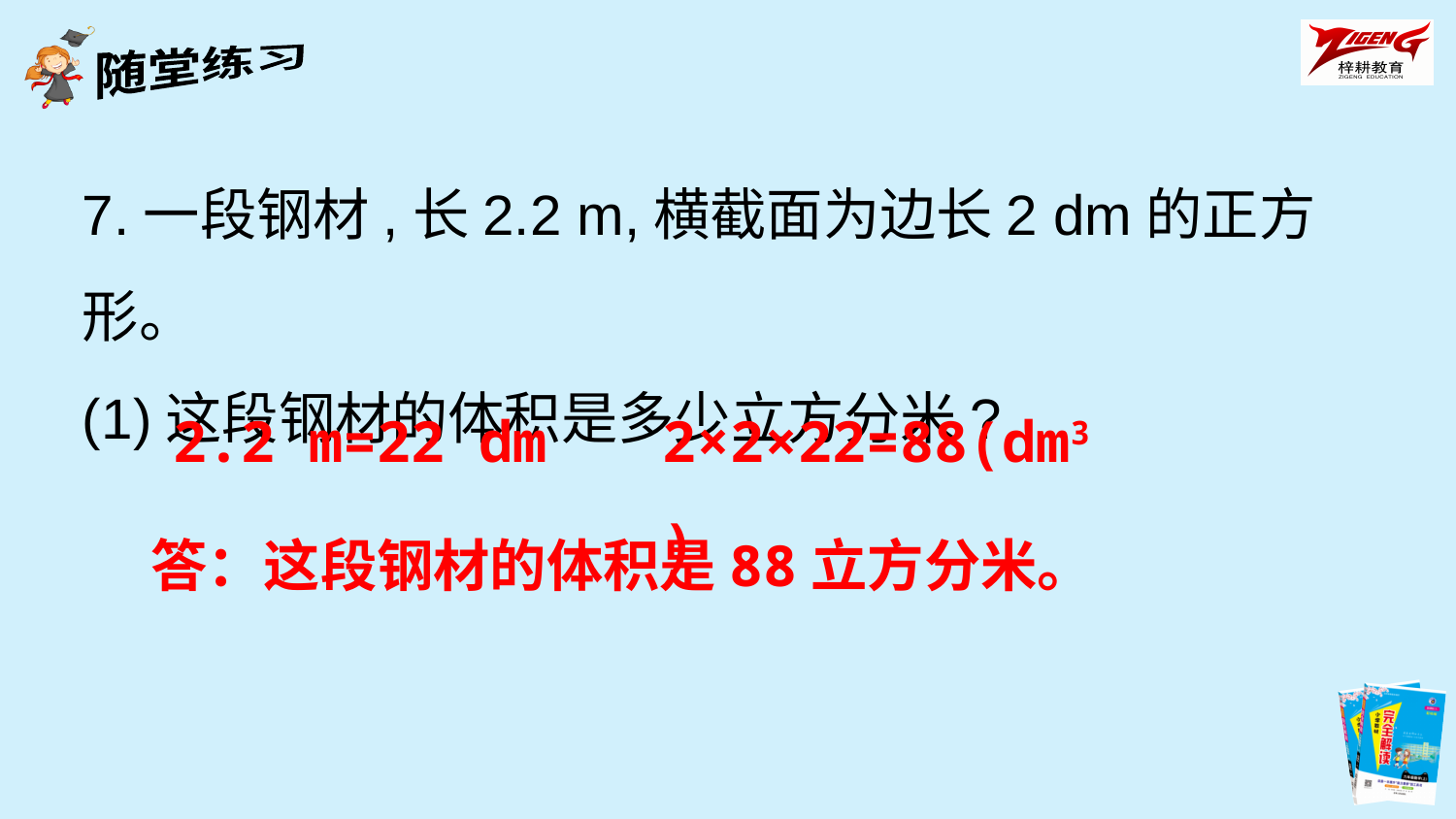

7.一段钢材,长2.2 m,横截面为边长2 dm的正方形。
(1)这段钢材的体积是多少立方分米?
2.2 m=22 dm
2×2×22=88(dm3)
答：这段钢材的体积是88立方分米。